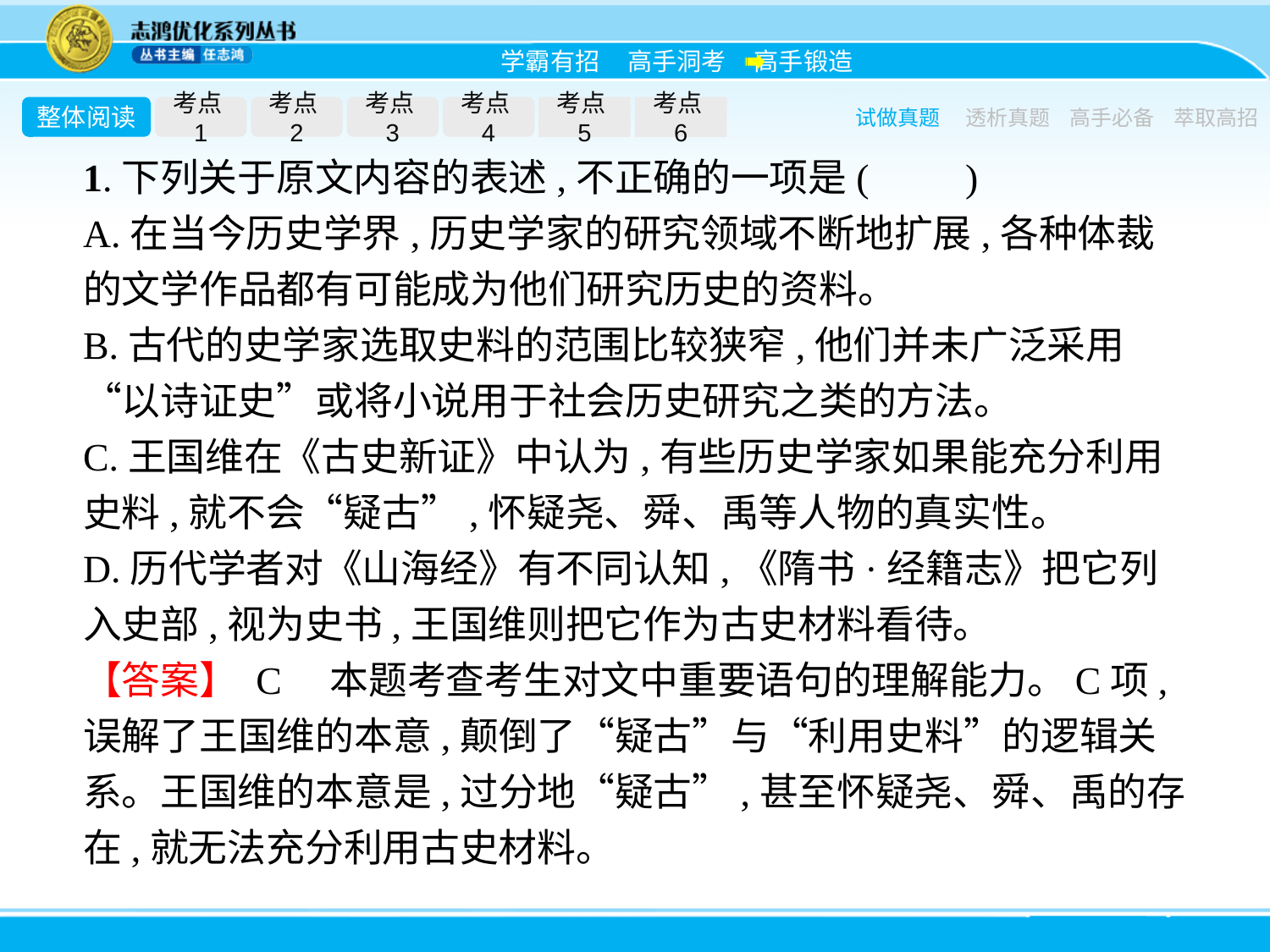

整体阅读
考点1
考点2
考点3
考点4
考点5
考点6
试做真题
透析真题
高手必备
萃取高招
1.下列关于原文内容的表述,不正确的一项是(　　)
A.在当今历史学界,历史学家的研究领域不断地扩展,各种体裁的文学作品都有可能成为他们研究历史的资料。
B.古代的史学家选取史料的范围比较狭窄,他们并未广泛采用“以诗证史”或将小说用于社会历史研究之类的方法。
C.王国维在《古史新证》中认为,有些历史学家如果能充分利用史料,就不会“疑古”,怀疑尧、舜、禹等人物的真实性。
D.历代学者对《山海经》有不同认知,《隋书·经籍志》把它列入史部,视为史书,王国维则把它作为古史材料看待。
【答案】 C　本题考查考生对文中重要语句的理解能力。C项,误解了王国维的本意,颠倒了“疑古”与“利用史料”的逻辑关系。王国维的本意是,过分地“疑古”,甚至怀疑尧、舜、禹的存在,就无法充分利用古史材料。